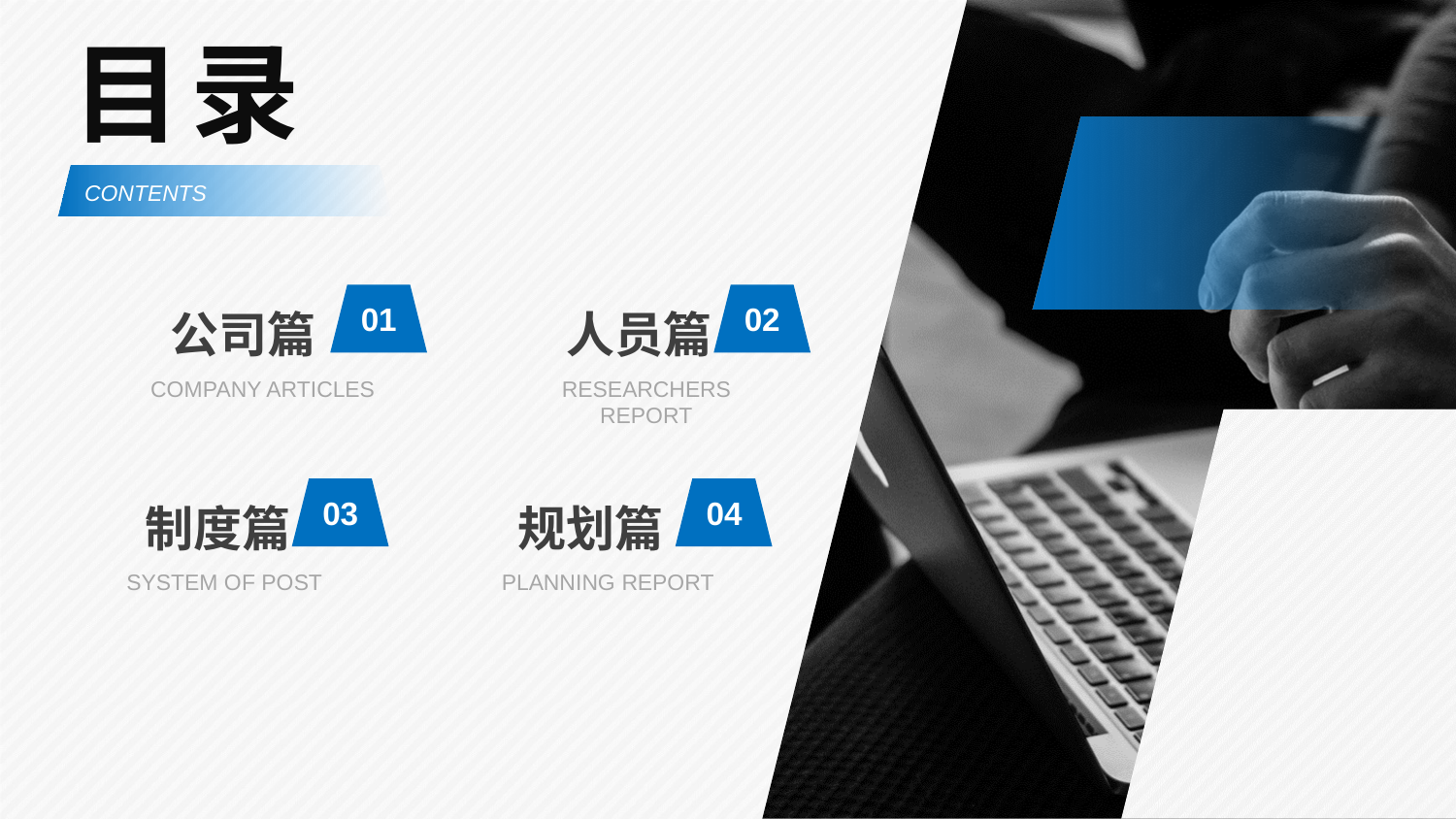

目录

CONTENTS

公司篇

01

02
人员篇
COMPANY ARTICLES
RESEARCHERS REPORT

03

04
制度篇
规划篇
SYSTEM OF POST
PLANNING REPORT